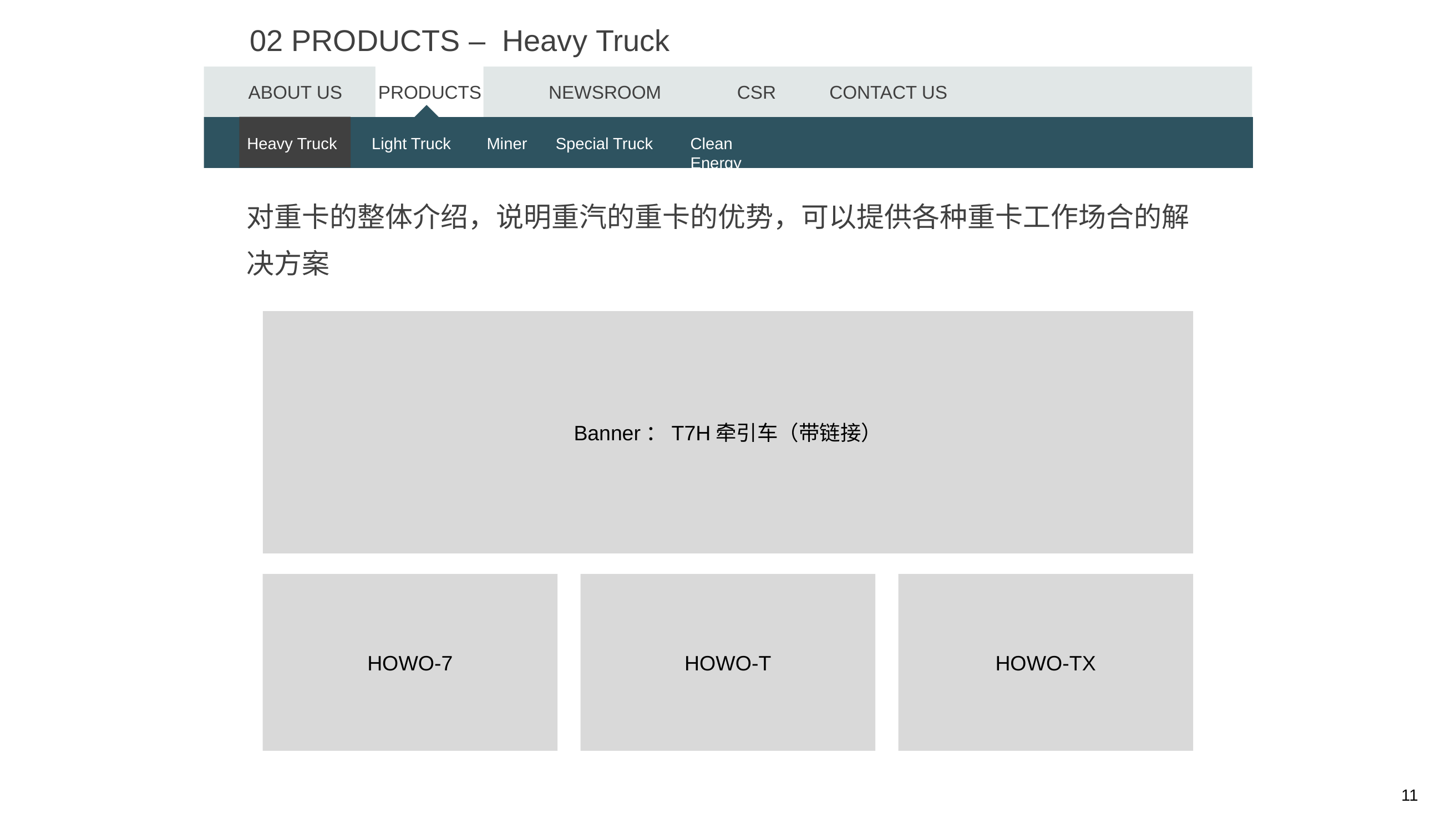

02 PRODUCTS –  Heavy Truck

ABOUT US
PRODUCTS
NEWSROOM
CSR
CONTACT US

Heavy Trucks
Heavy Truck
Light Trucks
Light Truck
Miner
Miner
Special Truck
Special Trucks
Clean Energy
Clean Energy
对重卡的整体介绍，说明重汽的重卡的优势，可以提供各种重卡工作场合的解决方案
Banner：T7H牵引车（带链接）
HOWO-7
HOWO-T
HOWO-TX